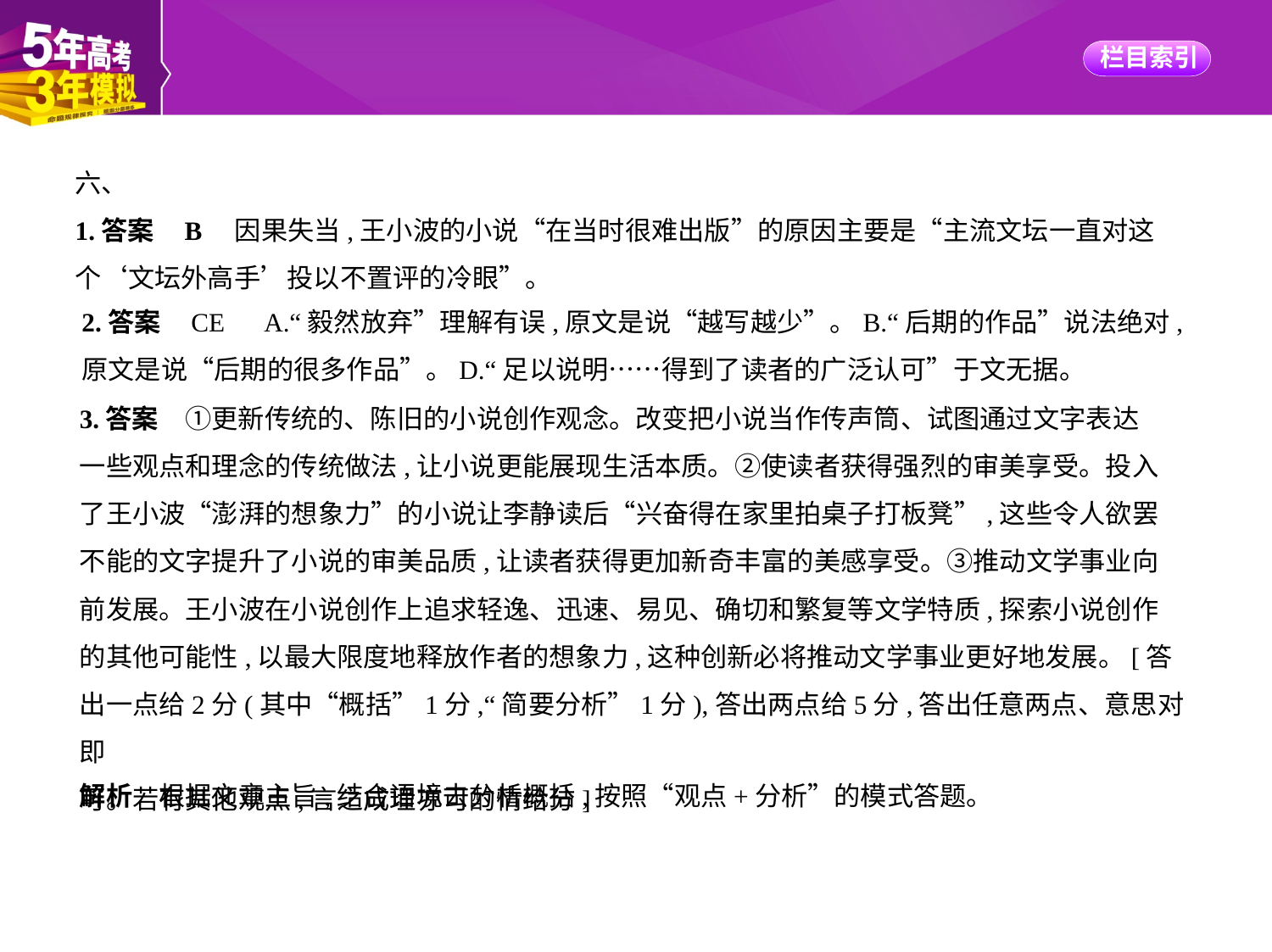

六、
1.答案    B　因果失当,王小波的小说“在当时很难出版”的原因主要是“主流文坛一直对这
个‘文坛外高手’投以不置评的冷眼”。
2.答案    CE　A.“毅然放弃”理解有误,原文是说“越写越少”。B.“后期的作品”说法绝对,
原文是说“后期的很多作品”。D.“足以说明……得到了读者的广泛认可”于文无据。
3.答案　①更新传统的、陈旧的小说创作观念。改变把小说当作传声筒、试图通过文字表达
一些观点和理念的传统做法,让小说更能展现生活本质。②使读者获得强烈的审美享受。投入
了王小波“澎湃的想象力”的小说让李静读后“兴奋得在家里拍桌子打板凳”,这些令人欲罢
不能的文字提升了小说的审美品质,让读者获得更加新奇丰富的美感享受。③推动文学事业向
前发展。王小波在小说创作上追求轻逸、迅速、易见、确切和繁复等文学特质,探索小说创作
的其他可能性,以最大限度地释放作者的想象力,这种创新必将推动文学事业更好地发展。[答
出一点给2分(其中“概括”1分,“简要分析”1分),答出两点给5分,答出任意两点、意思对即
可。若有其他观点,言之成理亦可酌情给分]
解析　根据文章主旨,结合语境去分析概括,按照“观点+分析”的模式答题。